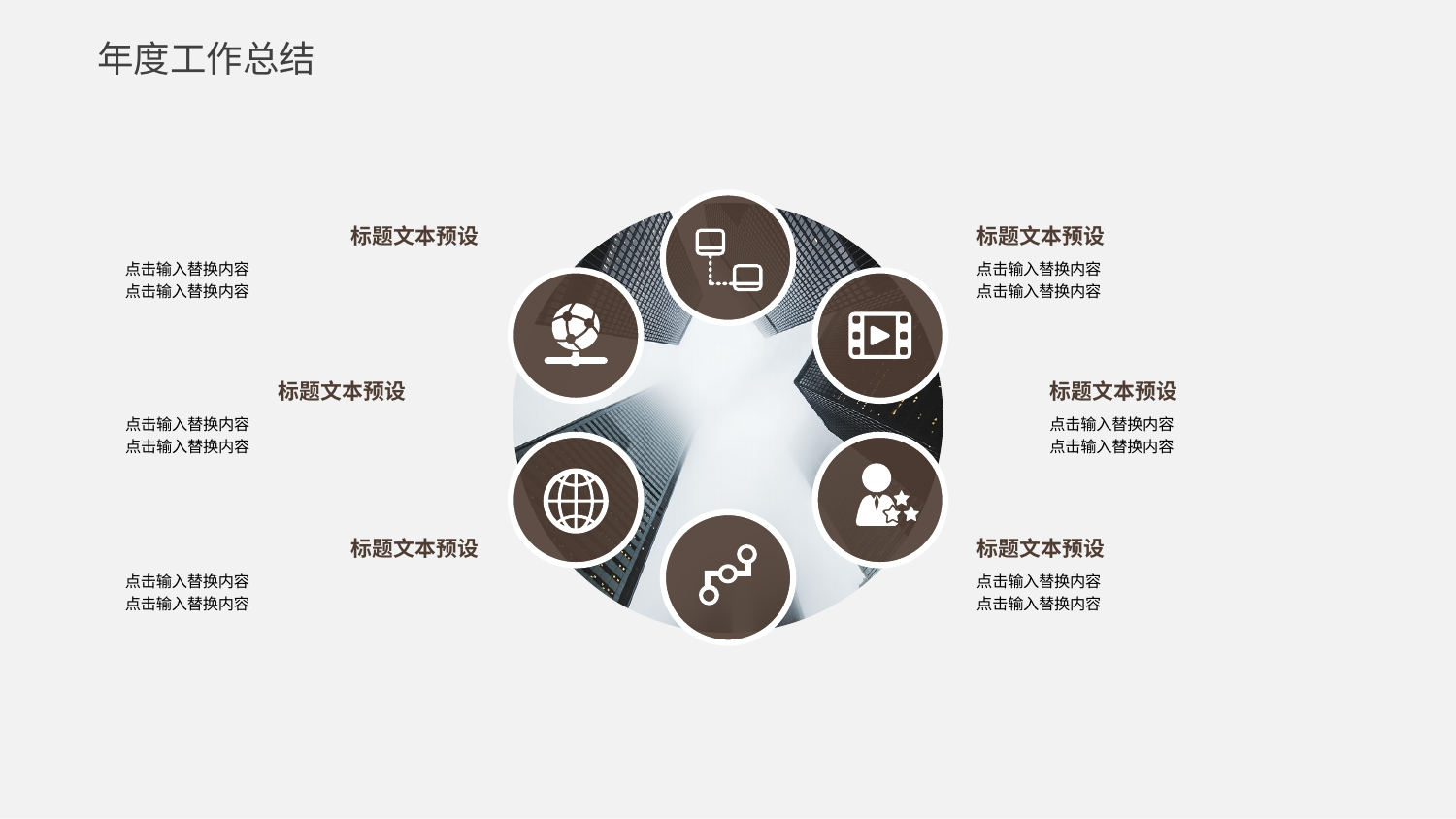

年度工作总结

标题文本预设
标题文本预设
点击输入替换内容
点击输入替换内容
点击输入替换内容
点击输入替换内容
标题文本预设
标题文本预设
点击输入替换内容
点击输入替换内容
点击输入替换内容
点击输入替换内容
标题文本预设
标题文本预设
点击输入替换内容
点击输入替换内容
点击输入替换内容
点击输入替换内容